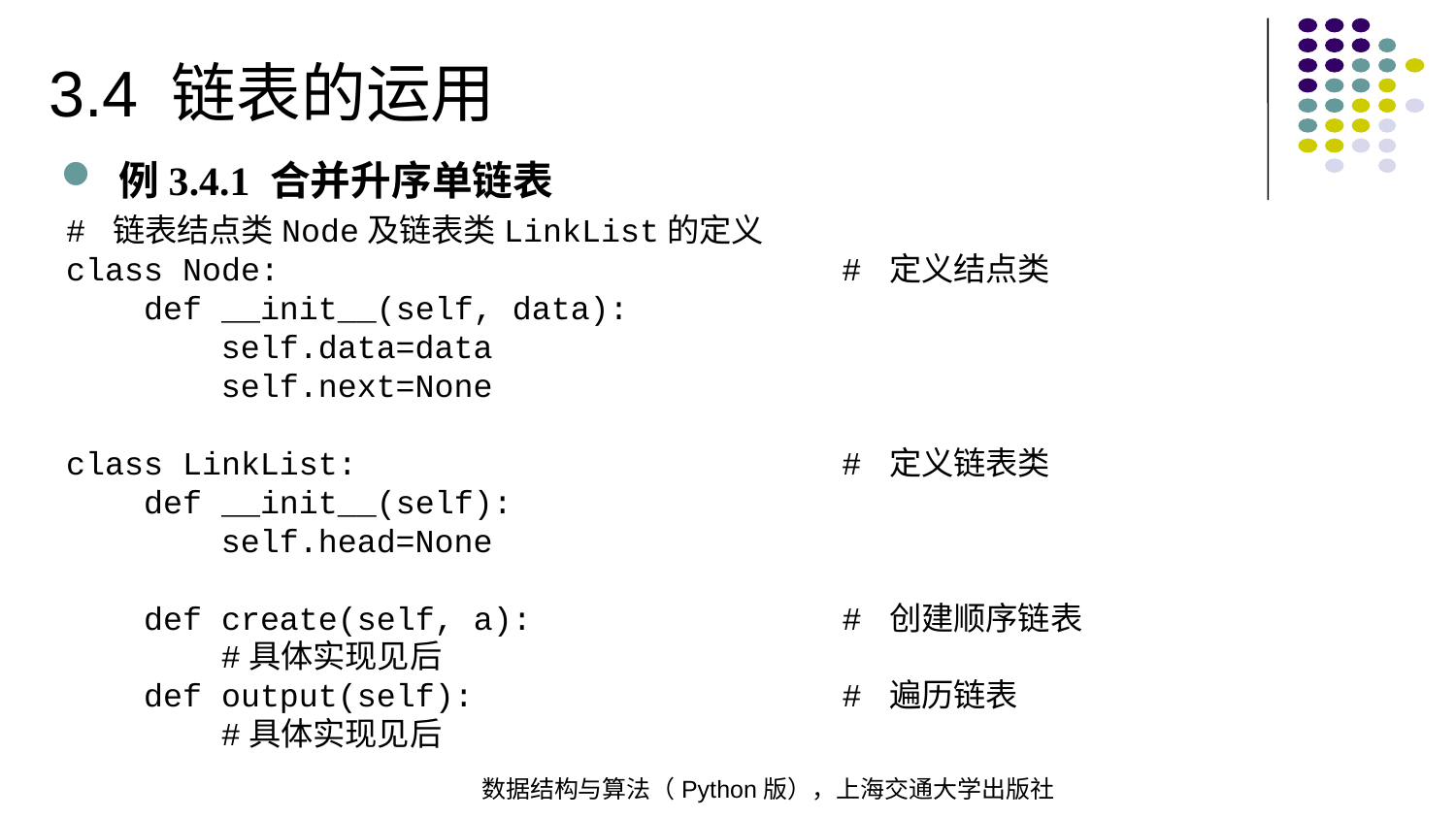

3.4 链表的运用
例3.4.1 合并升序单链表
# 链表结点类Node及链表类LinkList的定义
class Node:                             # 定义结点类
    def __init__(self, data):
        self.data=data
        self.next=None

class LinkList:                         # 定义链表类
    def __init__(self):
        self.head=None

    def create(self, a):                # 创建顺序链表
        #具体实现见后
    def output(self):                   # 遍历链表
        #具体实现见后